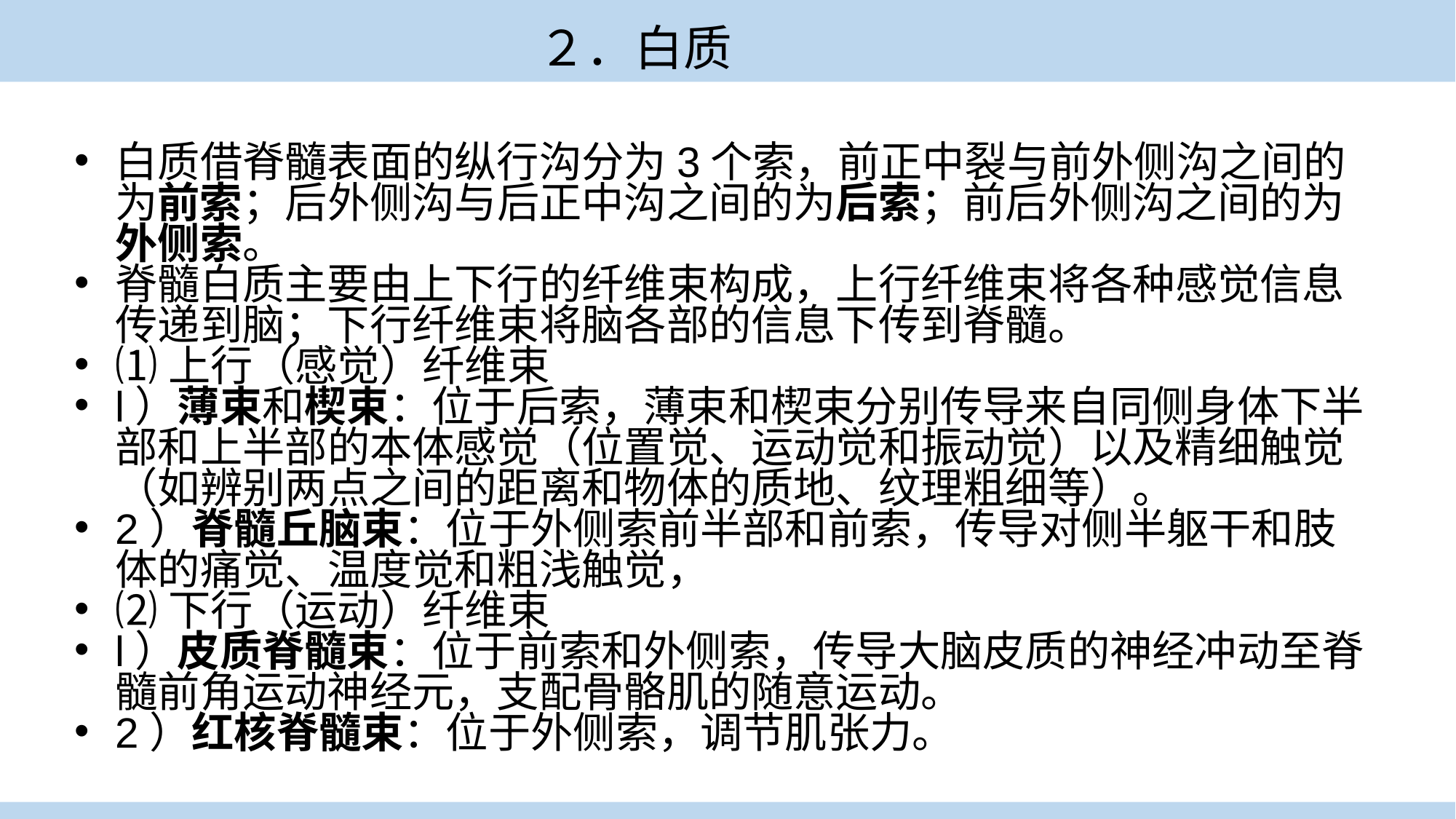

# ２．白质
白质借脊髓表面的纵行沟分为3个索，前正中裂与前外侧沟之间的为前索；后外侧沟与后正中沟之间的为后索；前后外侧沟之间的为外侧索。
脊髓白质主要由上下行的纤维束构成，上行纤维束将各种感觉信息传递到脑；下行纤维束将脑各部的信息下传到脊髓。
⑴上行（感觉）纤维束
l）薄束和楔束：位于后索，薄束和楔束分别传导来自同侧身体下半部和上半部的本体感觉（位置觉、运动觉和振动觉）以及精细触觉（如辨别两点之间的距离和物体的质地、纹理粗细等）。
2）脊髓丘脑束：位于外侧索前半部和前索，传导对侧半躯干和肢体的痛觉、温度觉和粗浅触觉，
⑵下行（运动）纤维束
l）皮质脊髓束：位于前索和外侧索，传导大脑皮质的神经冲动至脊髓前角运动神经元，支配骨骼肌的随意运动。
2）红核脊髓束：位于外侧索，调节肌张力。